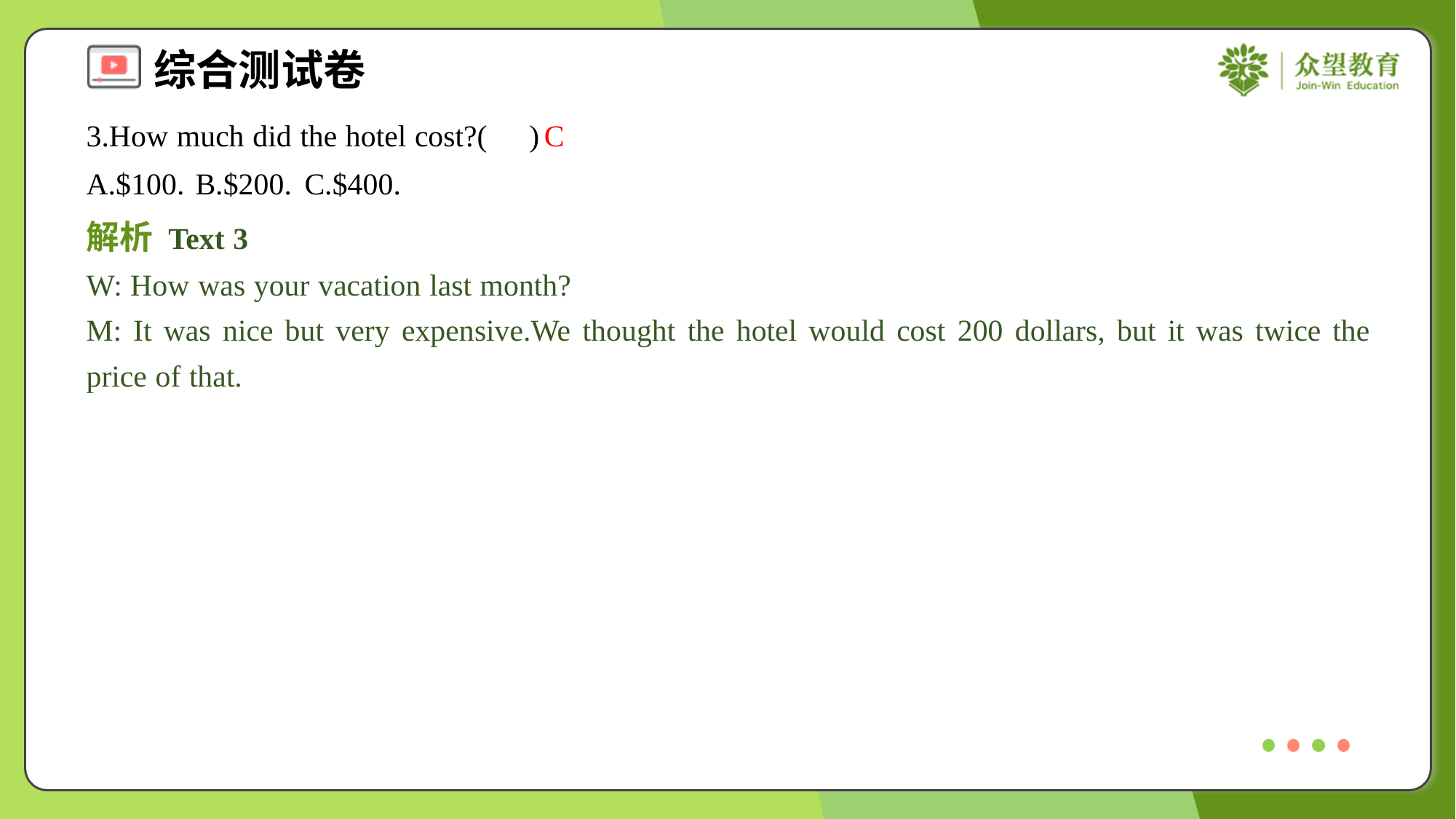

3.How much did the hotel cost?(     )
C
A.$100.	B.$200.	C.$400.
解析 Text 3
W: How was your vacation last month?
M: It was nice but very expensive.We thought the hotel would cost 200 dollars, but it was twice the price of that.